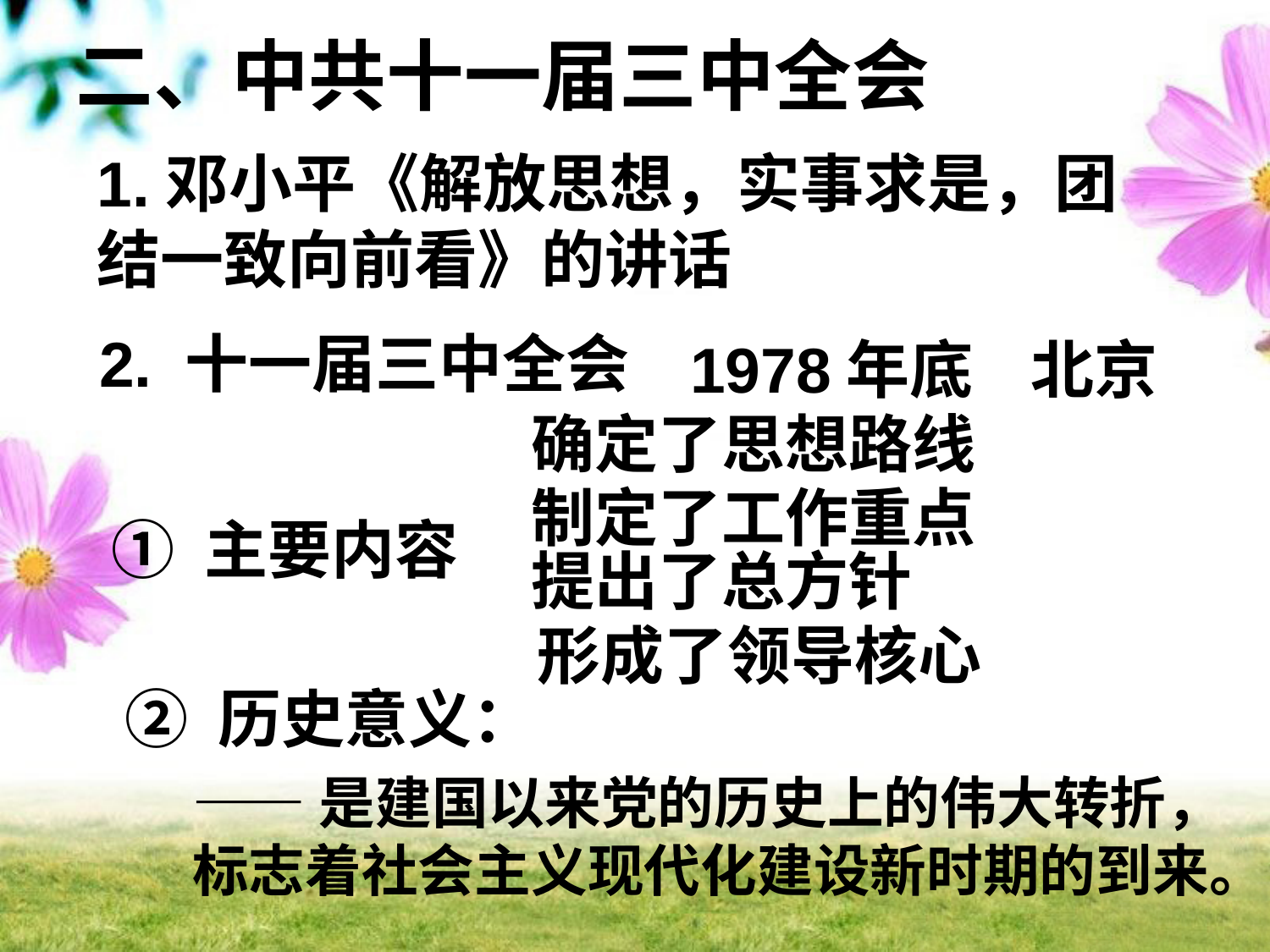

二、中共十一届三中全会
1.邓小平《解放思想，实事求是，团结一致向前看》的讲话
2. 十一届三中全会
1978年底    北京
确定了思想路线

制定了工作重点
① 主要内容
提出了总方针
形成了领导核心
② 历史意义：
——是建国以来党的历史上的伟大转折，
标志着社会主义现代化建设新时期的到来。